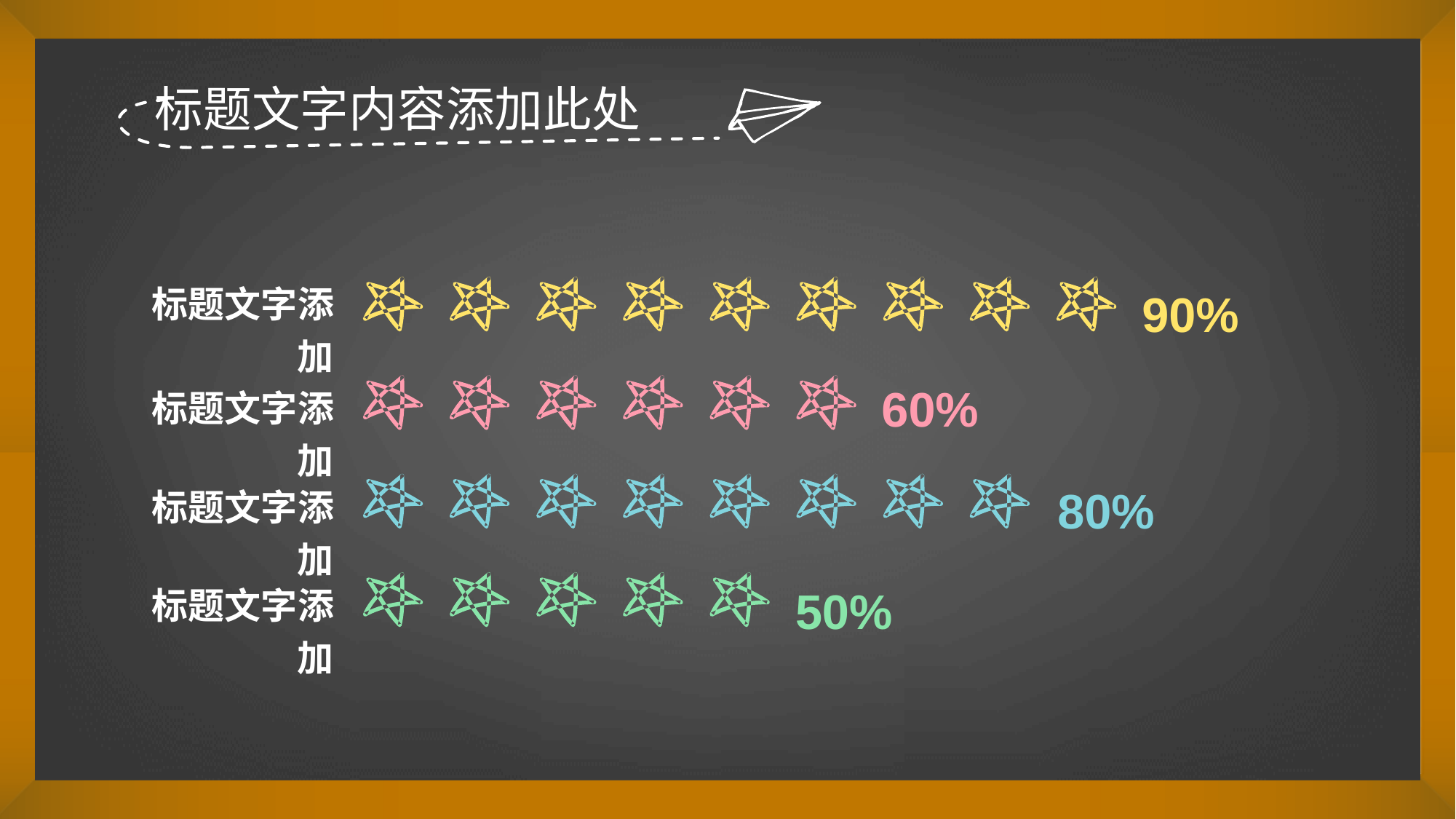

标题文字内容添加此处

标题文字添加
90%

60%
标题文字添加

80%
标题文字添加

50%
标题文字添加